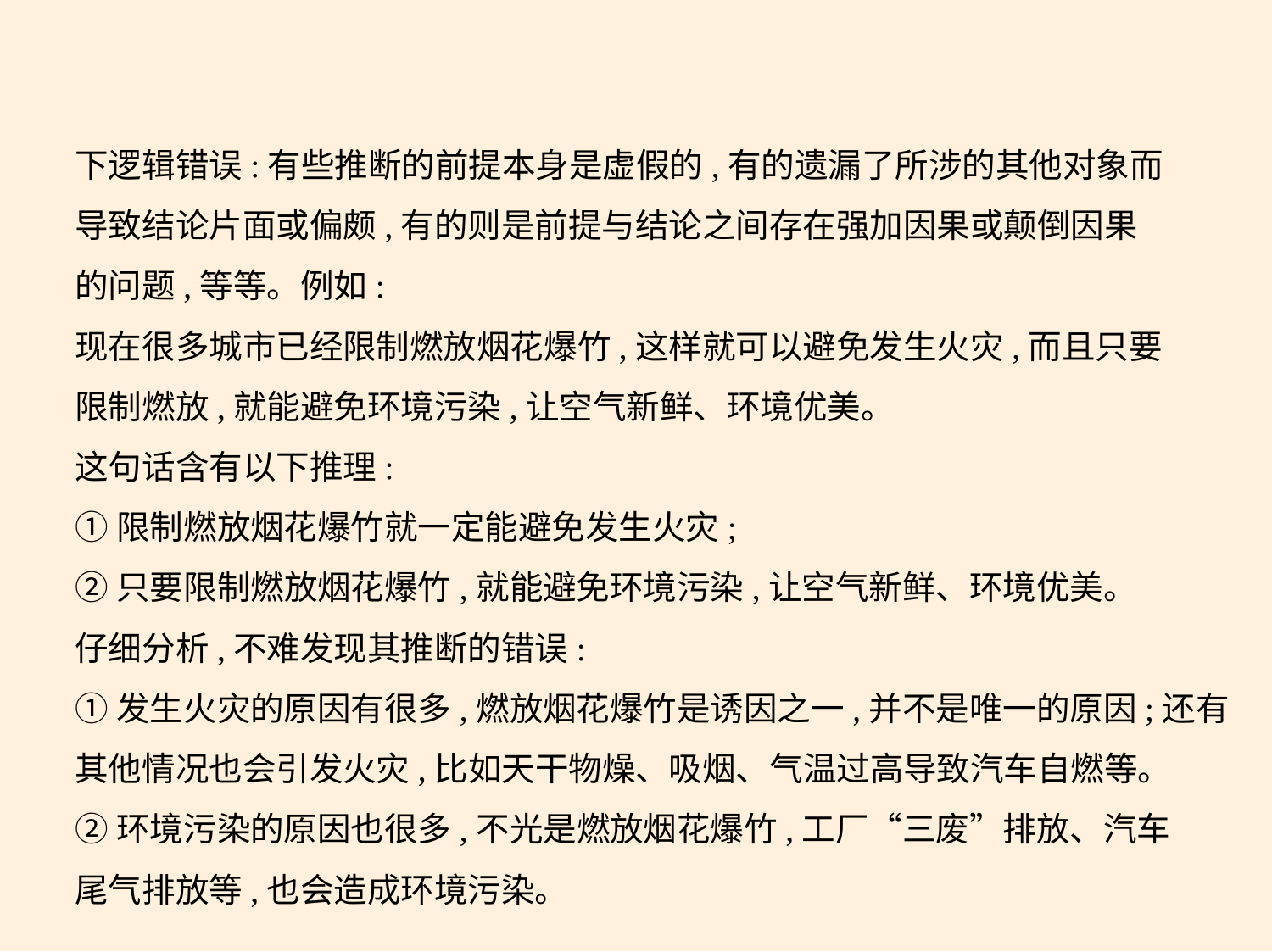

下逻辑错误:有些推断的前提本身是虚假的,有的遗漏了所涉的其他对象而
导致结论片面或偏颇,有的则是前提与结论之间存在强加因果或颠倒因果
的问题,等等。例如:
现在很多城市已经限制燃放烟花爆竹,这样就可以避免发生火灾,而且只要
限制燃放,就能避免环境污染,让空气新鲜、环境优美。
这句话含有以下推理:
①限制燃放烟花爆竹就一定能避免发生火灾;
②只要限制燃放烟花爆竹,就能避免环境污染,让空气新鲜、环境优美。
仔细分析,不难发现其推断的错误:
①发生火灾的原因有很多,燃放烟花爆竹是诱因之一,并不是唯一的原因;还有其他情况也会引发火灾,比如天干物燥、吸烟、气温过高导致汽车自燃等。
②环境污染的原因也很多,不光是燃放烟花爆竹,工厂“三废”排放、汽车
尾气排放等,也会造成环境污染。